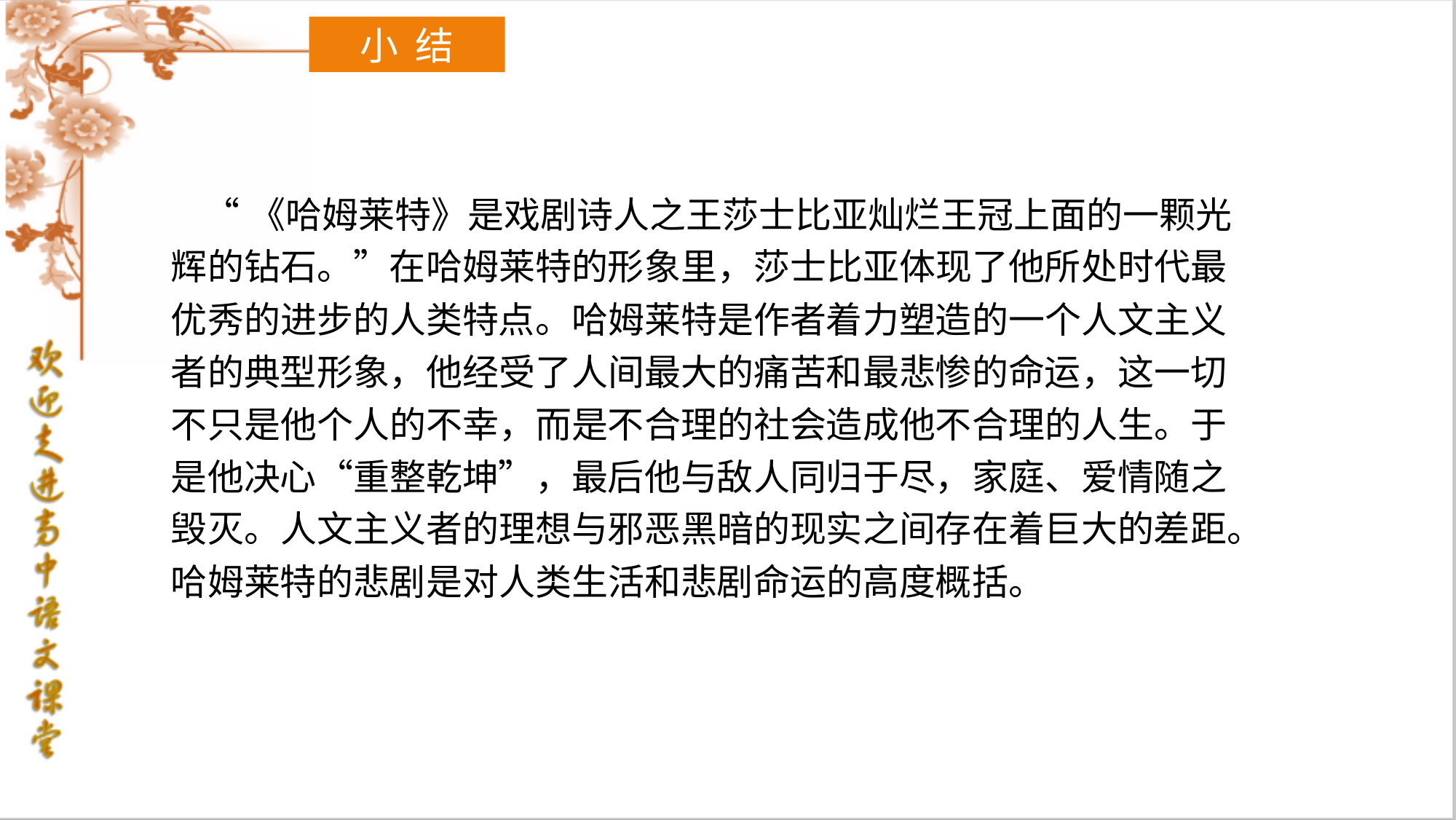

小  结
    “《哈姆莱特》是戏剧诗人之王莎士比亚灿烂王冠上面的一颗光辉的钻石。”在哈姆莱特的形象里，莎士比亚体现了他所处时代最优秀的进步的人类特点。哈姆莱特是作者着力塑造的一个人文主义者的典型形象，他经受了人间最大的痛苦和最悲惨的命运，这一切不只是他个人的不幸，而是不合理的社会造成他不合理的人生。于是他决心“重整乾坤”，最后他与敌人同归于尽，家庭、爱情随之毁灭。人文主义者的理想与邪恶黑暗的现实之间存在着巨大的差距。哈姆莱特的悲剧是对人类生活和悲剧命运的高度概括。